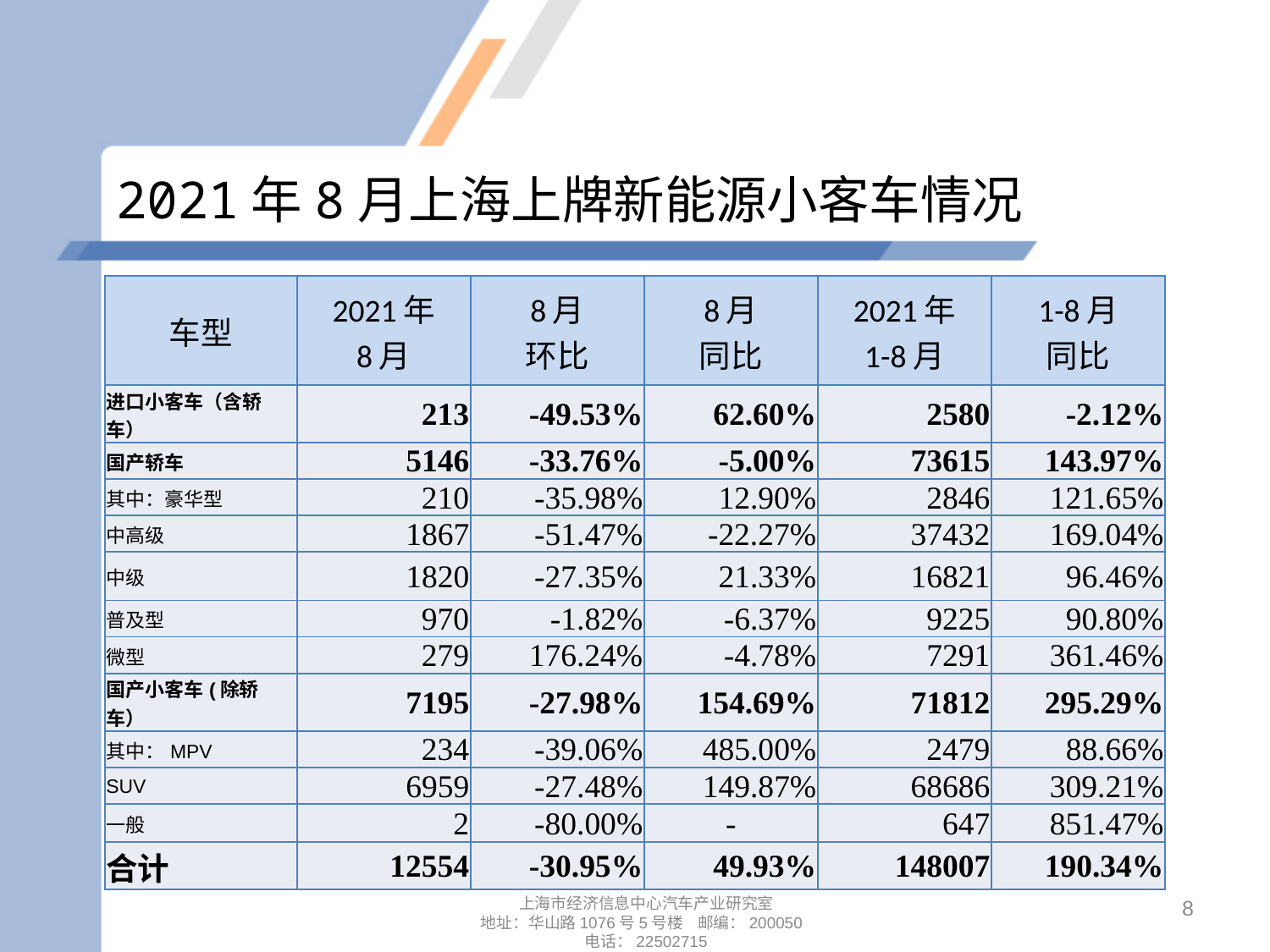

# 2021年8月上海上牌新能源小客车情况
| 车型 | 2021年 8月 | 8月 环比 | 8月 同比 | 2021年 1-8月 | 1-8月 同比 |
| --- | --- | --- | --- | --- | --- |
| 进口小客车（含轿车） | 213 | -49.53% | 62.60% | 2580 | -2.12% |
| 国产轿车 | 5146 | -33.76% | -5.00% | 73615 | 143.97% |
| 其中：豪华型 | 210 | -35.98% | 12.90% | 2846 | 121.65% |
| 中高级 | 1867 | -51.47% | -22.27% | 37432 | 169.04% |
| 中级 | 1820 | -27.35% | 21.33% | 16821 | 96.46% |
| 普及型 | 970 | -1.82% | -6.37% | 9225 | 90.80% |
| 微型 | 279 | 176.24% | -4.78% | 7291 | 361.46% |
| 国产小客车(除轿车） | 7195 | -27.98% | 154.69% | 71812 | 295.29% |
| 其中：MPV | 234 | -39.06% | 485.00% | 2479 | 88.66% |
| SUV | 6959 | -27.48% | 149.87% | 68686 | 309.21% |
| 一般 | 2 | -80.00% | - | 647 | 851.47% |
| 合计 | 12554 | -30.95% | 49.93% | 148007 | 190.34% |

8
上海市经济信息中心汽车产业研究室
地址：华山路1076号5号楼    邮编：200050
电话：22502715